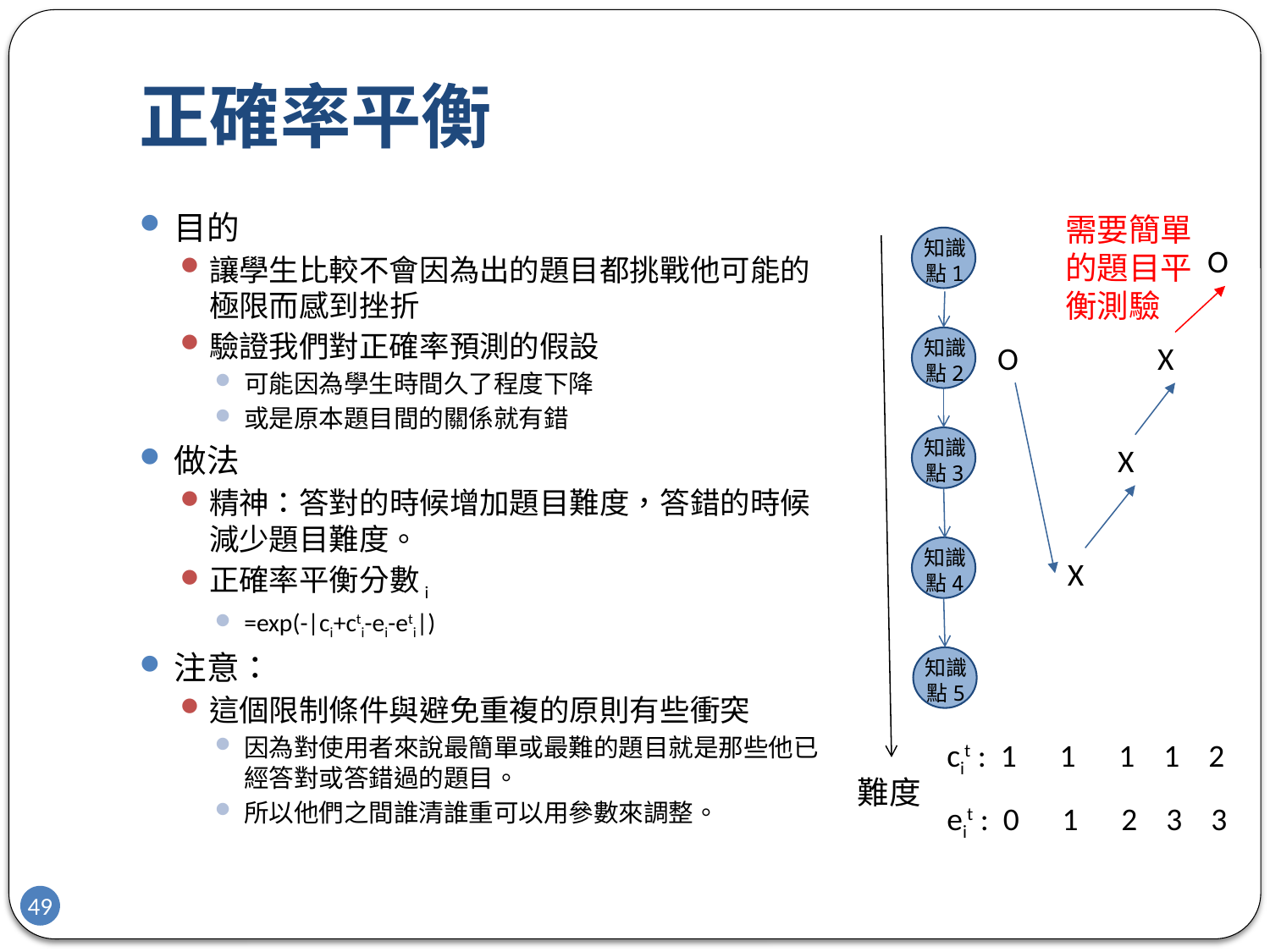

# 正確率平衡
目的
讓學生比較不會因為出的題目都挑戰他可能的極限而感到挫折
驗證我們對正確率預測的假設
可能因為學生時間久了程度下降
或是原本題目間的關係就有錯
做法
精神：答對的時候增加題目難度，答錯的時候減少題目難度。
正確率平衡分數i
=exp(-|ci+cti-ei-eti|)
注意：
這個限制條件與避免重複的原則有些衝突
因為對使用者來說最簡單或最難的題目就是那些他已經答對或答錯過的題目。
所以他們之間誰清誰重可以用參數來調整。
需要簡單的題目平衡測驗

知識點1
O

知識點2
O
X

知識點3
X

知識點4
X

知識點5
cit :  1      1      1    1    2
難度
eit :  0      1      2    3    3
49